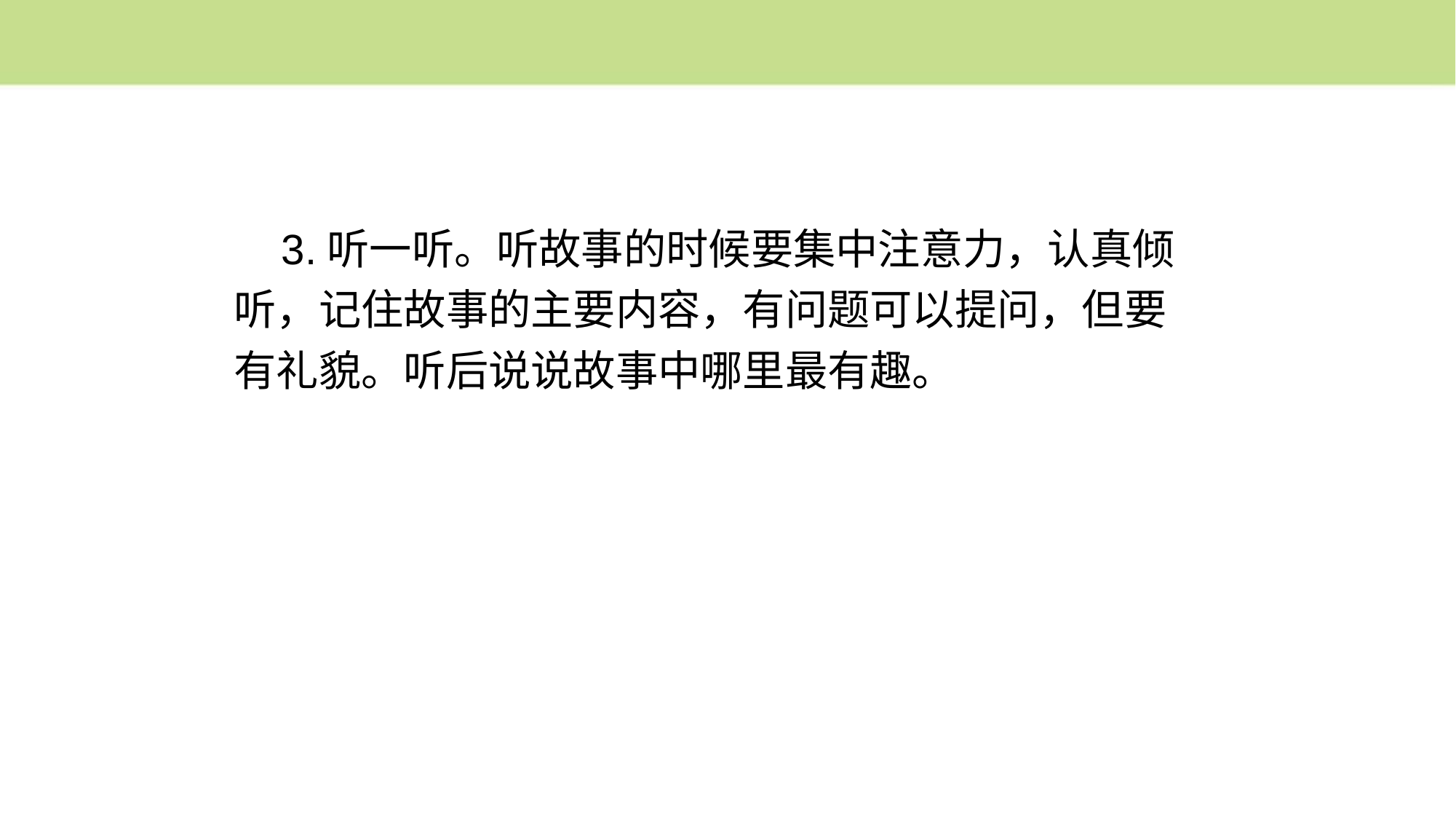

3.听一听。听故事的时候要集中注意力，认真倾听，记住故事的主要内容，有问题可以提问，但要有礼貌。听后说说故事中哪里最有趣。